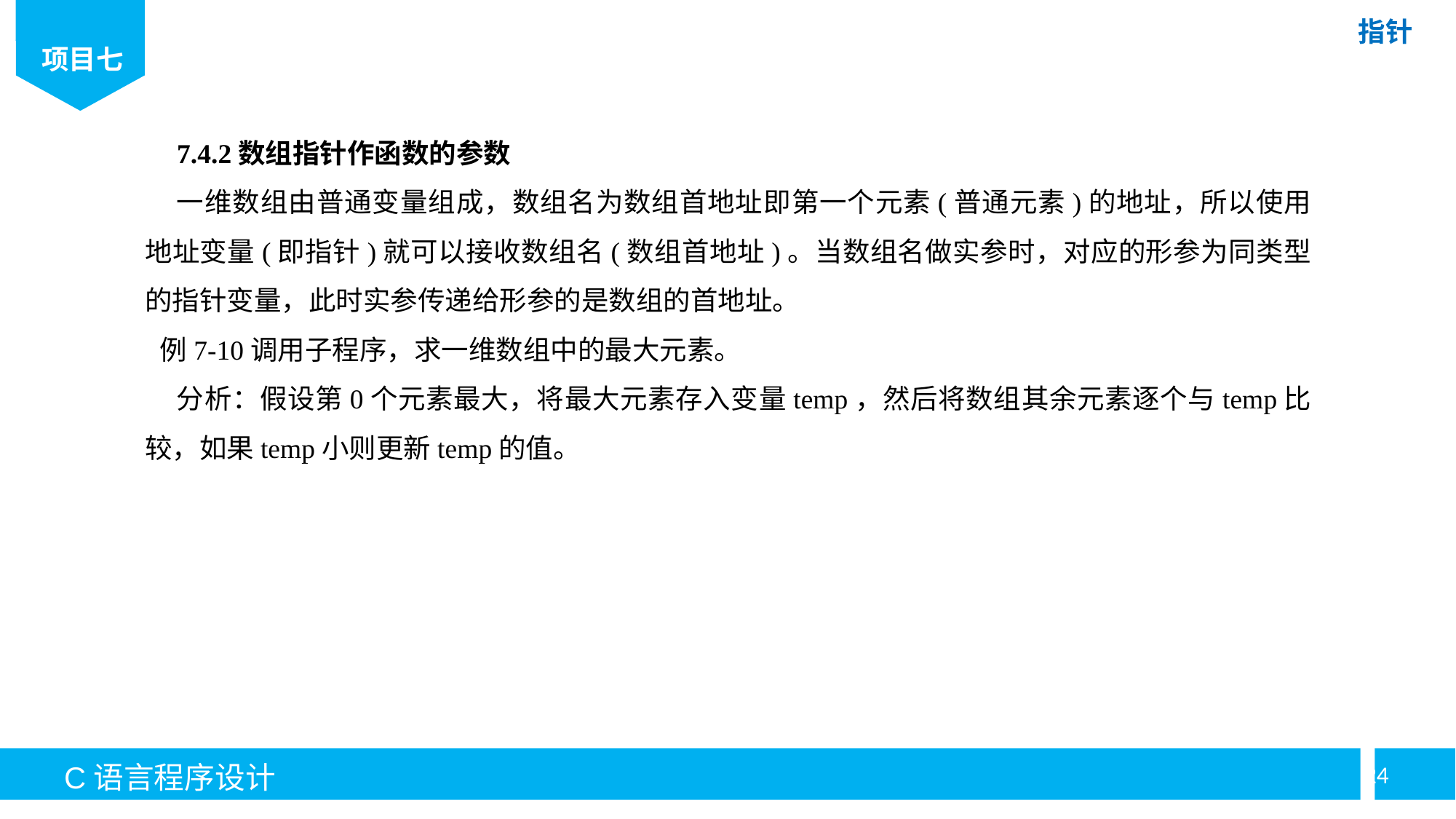

7.4.2数组指针作函数的参数
一维数组由普通变量组成，数组名为数组首地址即第一个元素(普通元素)的地址，所以使用地址变量(即指针)就可以接收数组名(数组首地址)。当数组名做实参时，对应的形参为同类型的指针变量，此时实参传递给形参的是数组的首地址。
例7-10调用子程序，求一维数组中的最大元素。
分析：假设第0个元素最大，将最大元素存入变量temp，然后将数组其余元素逐个与temp比较，如果temp小则更新temp的值。